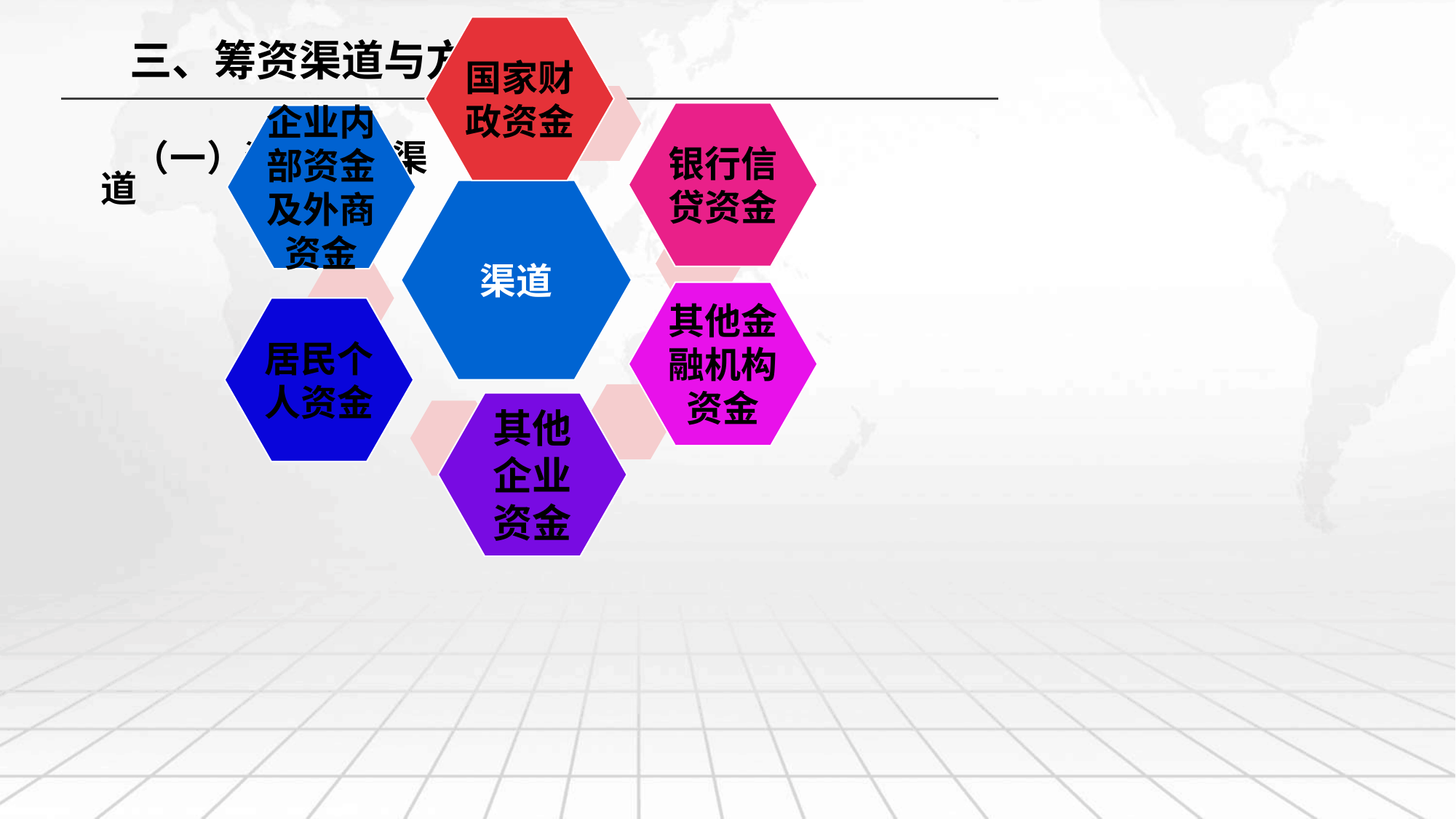

三、筹资渠道与方式
（一）资金筹资渠道
渠道
国家财政资金
银行信贷资金
其他金融机构资金
其他企业资金
居民个人资金
企业内部资金及外商资金